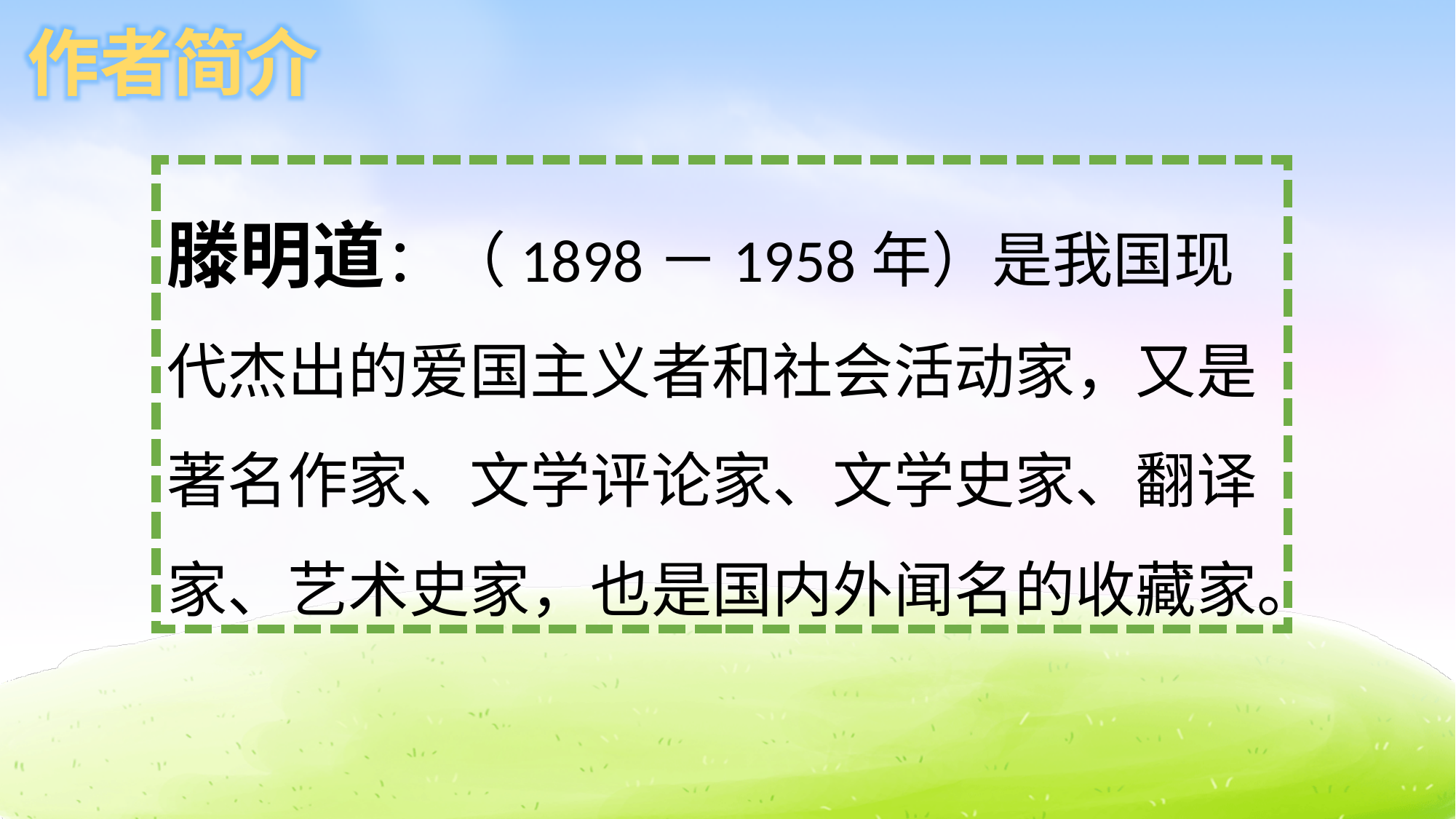

作者简介
滕明道：（1898－1958年）是我国现代杰出的爱国主义者和社会活动家，又是著名作家、文学评论家、文学史家、翻译家、艺术史家，也是国内外闻名的收藏家。